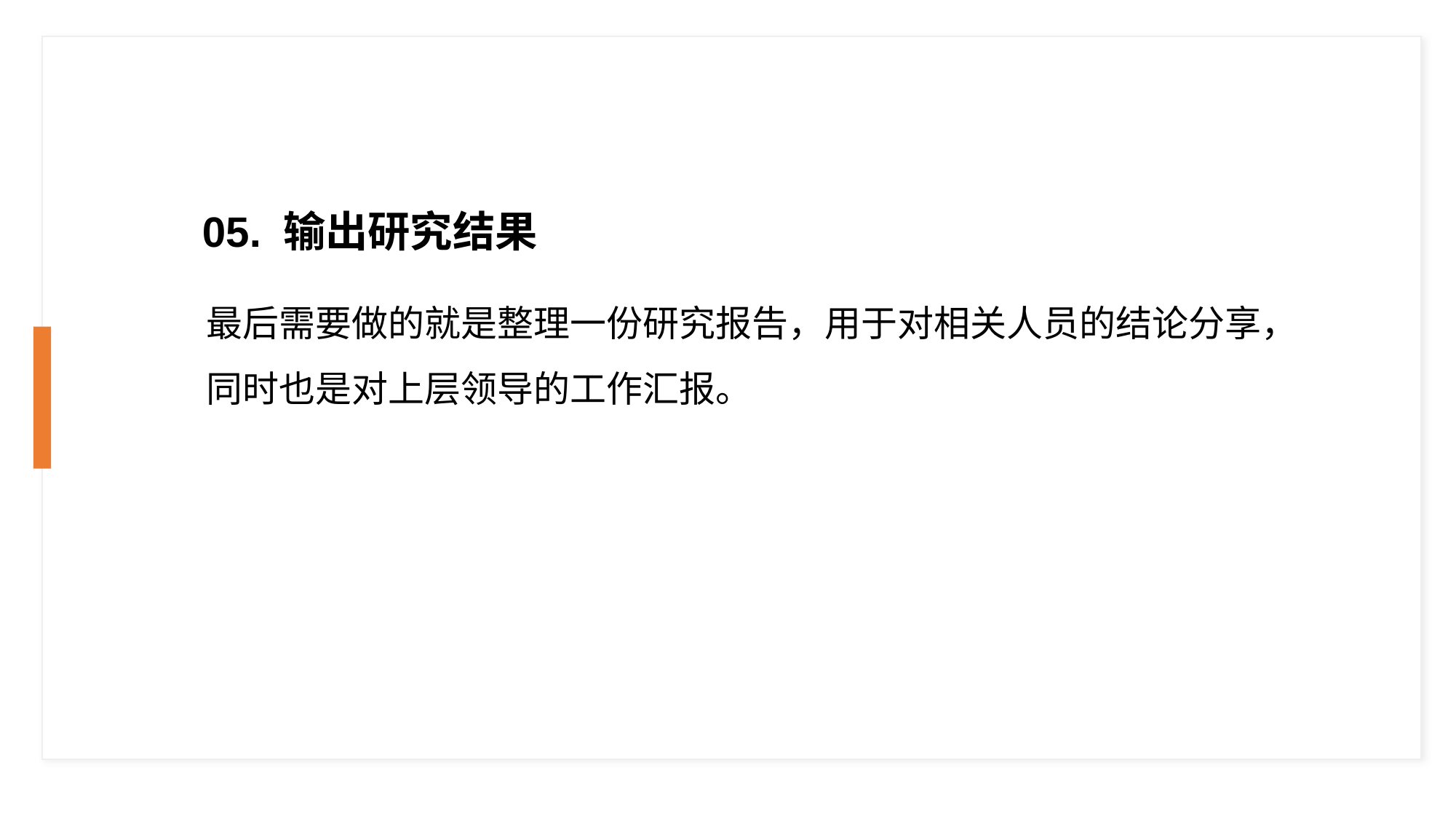

05. 输出研究结果
最后需要做的就是整理一份研究报告，用于对相关人员的结论分享，同时也是对上层领导的工作汇报。